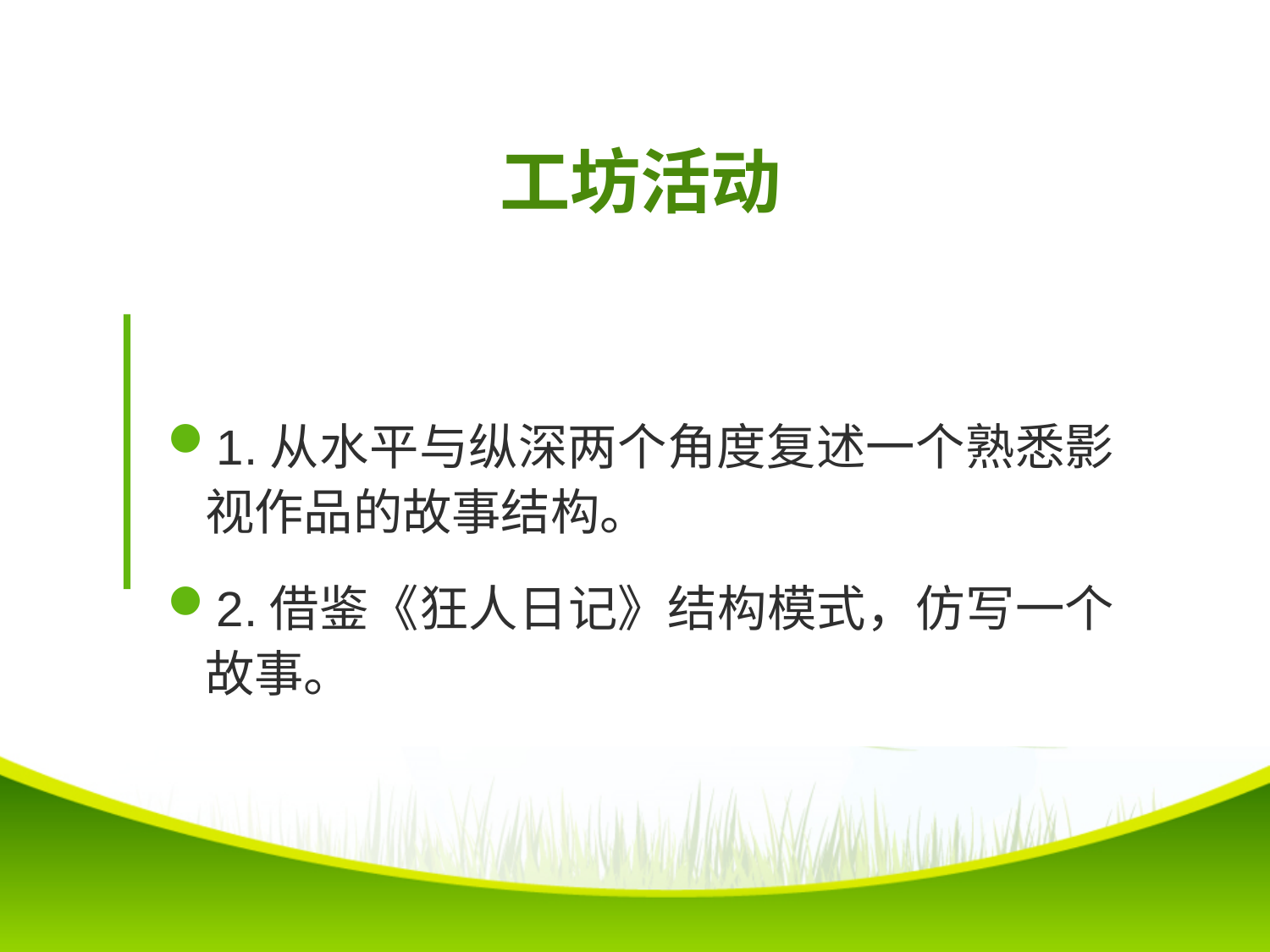

# 工坊活动

1.从水平与纵深两个角度复述一个熟悉影视作品的故事结构。
2.借鉴《狂人日记》结构模式，仿写一个故事。